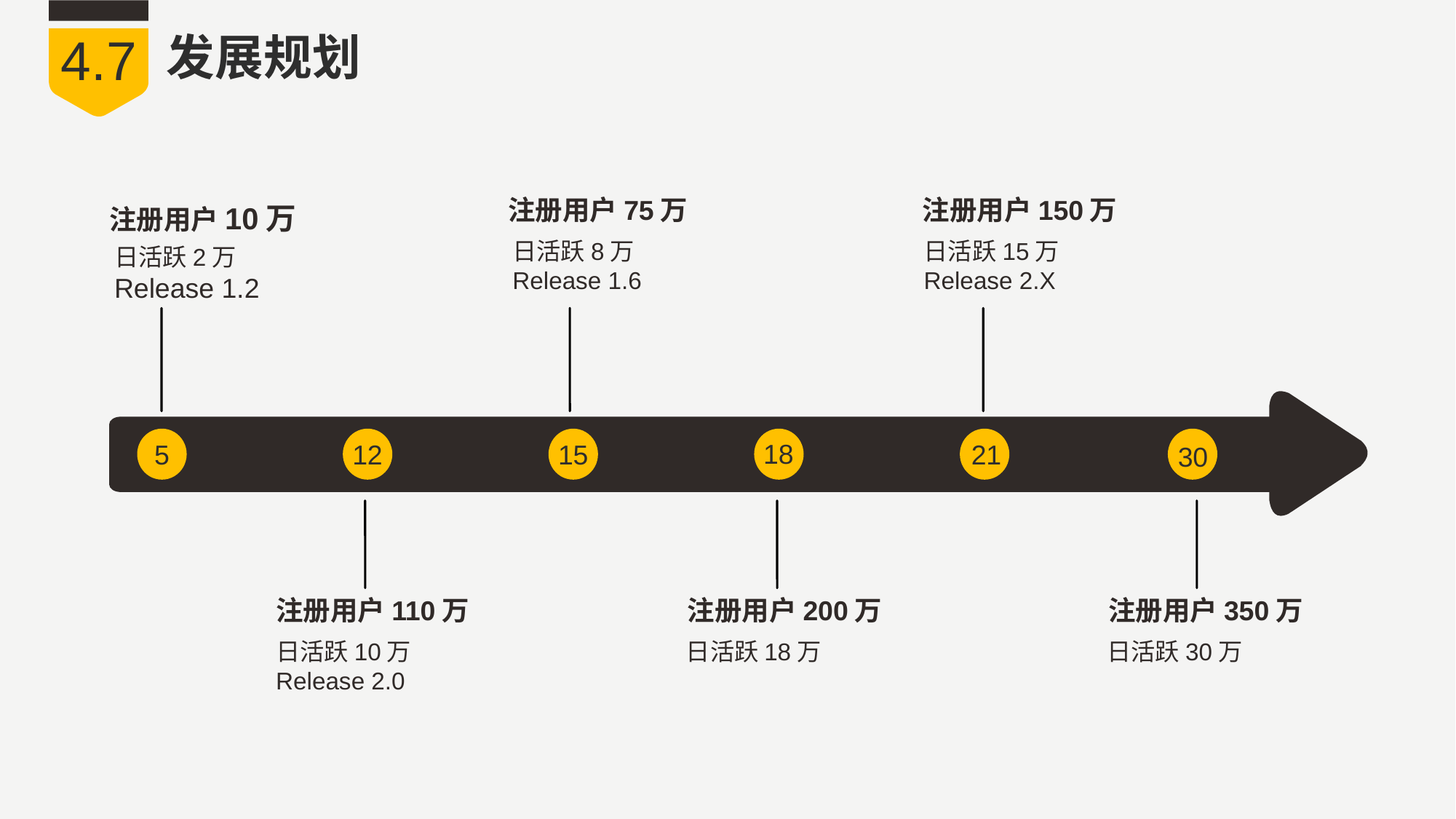

4.7
发展规划
注册用户75万
日活跃8万
Release 1.6
注册用户150万
日活跃15万
Release 2.X
注册用户10万
日活跃2万
Release 1.2

5

12

15

18

21

30

注册用户110万
日活跃10万
Release 2.0
注册用户200万
日活跃18万
注册用户350万
日活跃30万